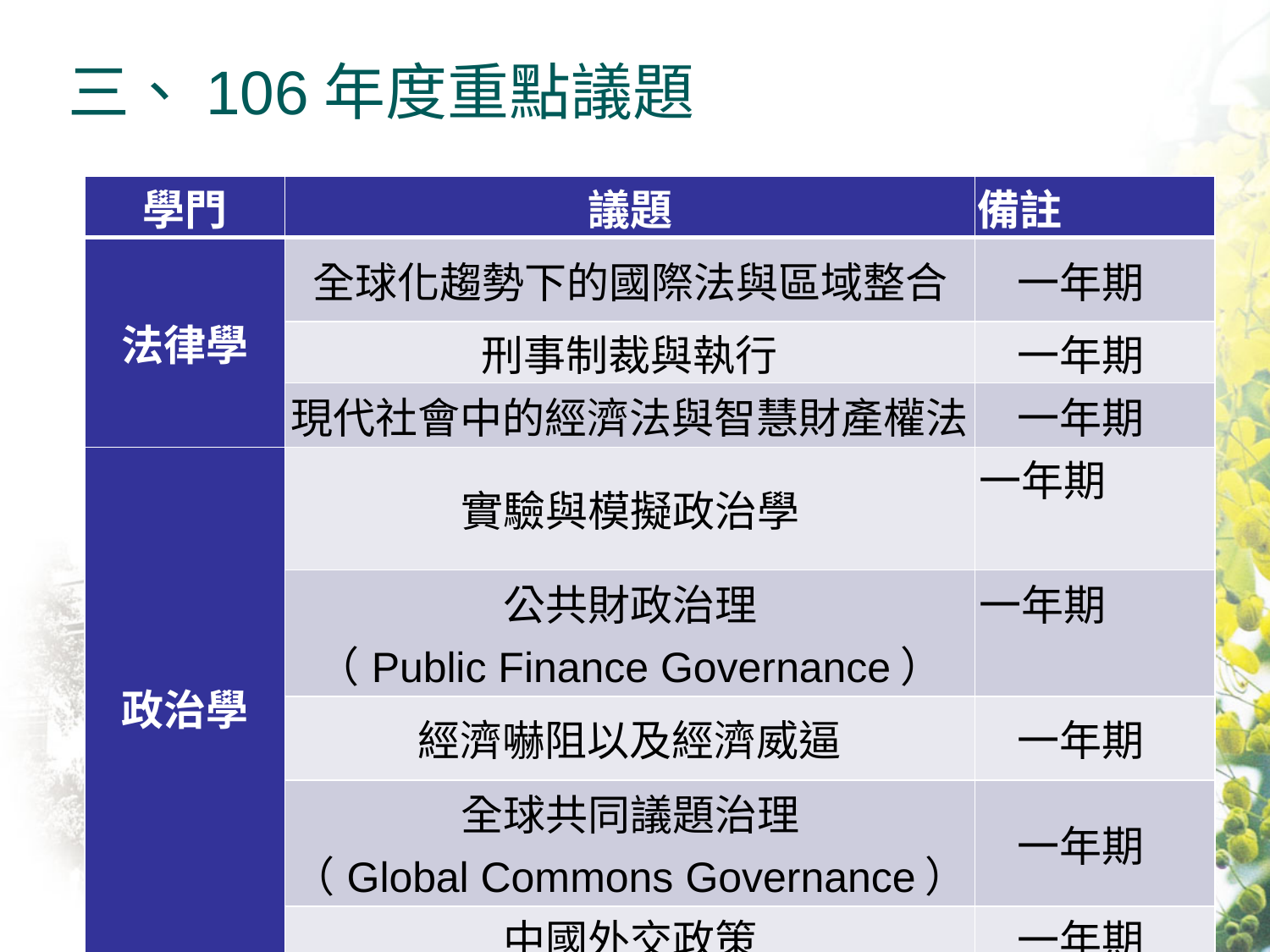

# 三、106年度重點議題
| 學門 | 議題 | 備註 |
| --- | --- | --- |
| 法律學 | 全球化趨勢下的國際法與區域整合 | 一年期 |
|  | 刑事制裁與執行 | 一年期 |
|  | 現代社會中的經濟法與智慧財產權法 | 一年期 |
| 政治學 | 實驗與模擬政治學 | 一年期 |
|  | 公共財政治理 （Public Finance Governance） | 一年期 |
|  | 經濟嚇阻以及經濟威逼 | 一年期 |
|  | 全球共同議題治理 （Global Commons Governance） | 一年期 |
|  | 中國外交政策 | 一年期 |